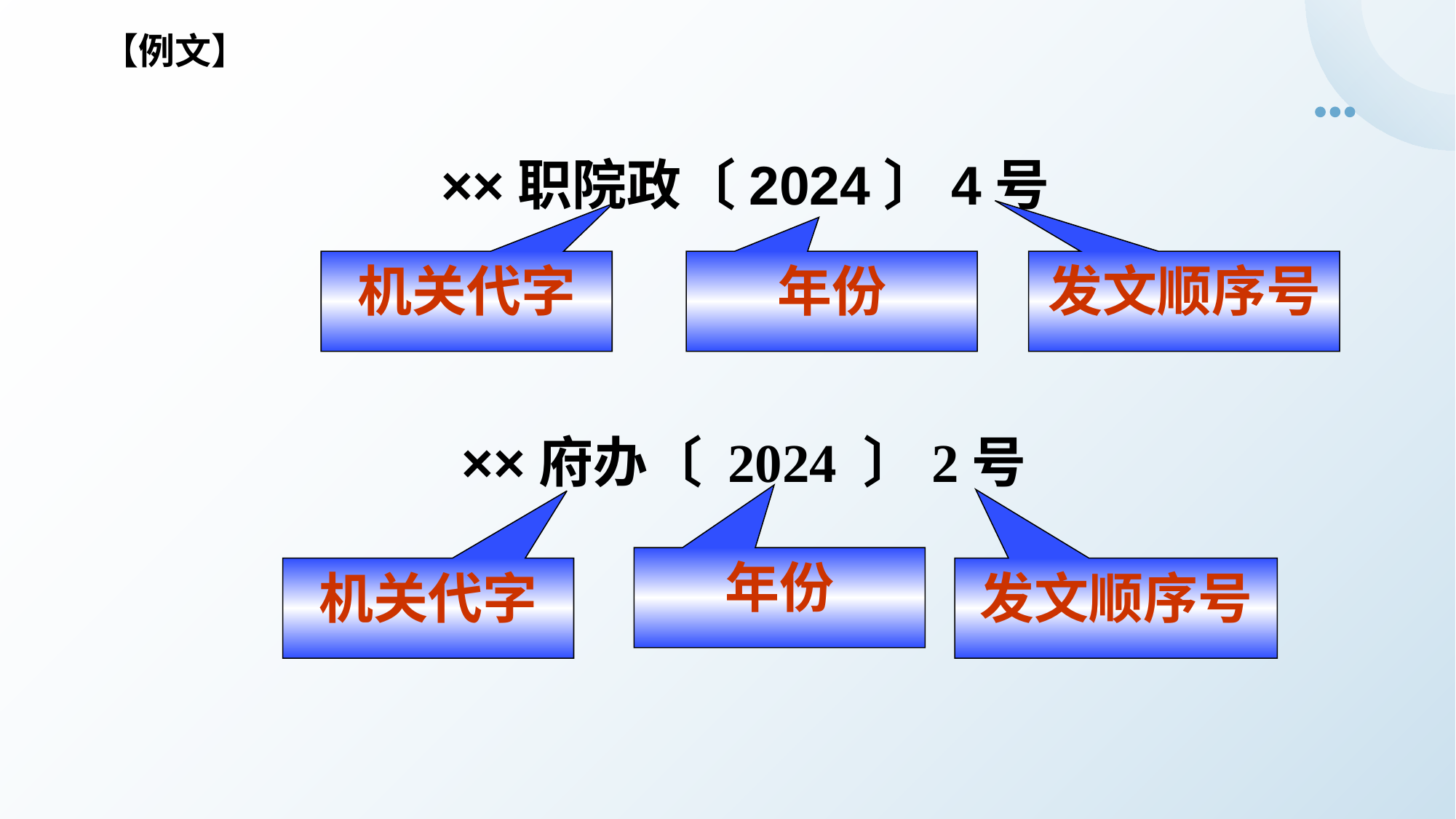

【例文】
××职院政〔2024〕4号
机关代字
年份
发文顺序号
××府办〔 2024 〕2号
年份
机关代字
发文顺序号